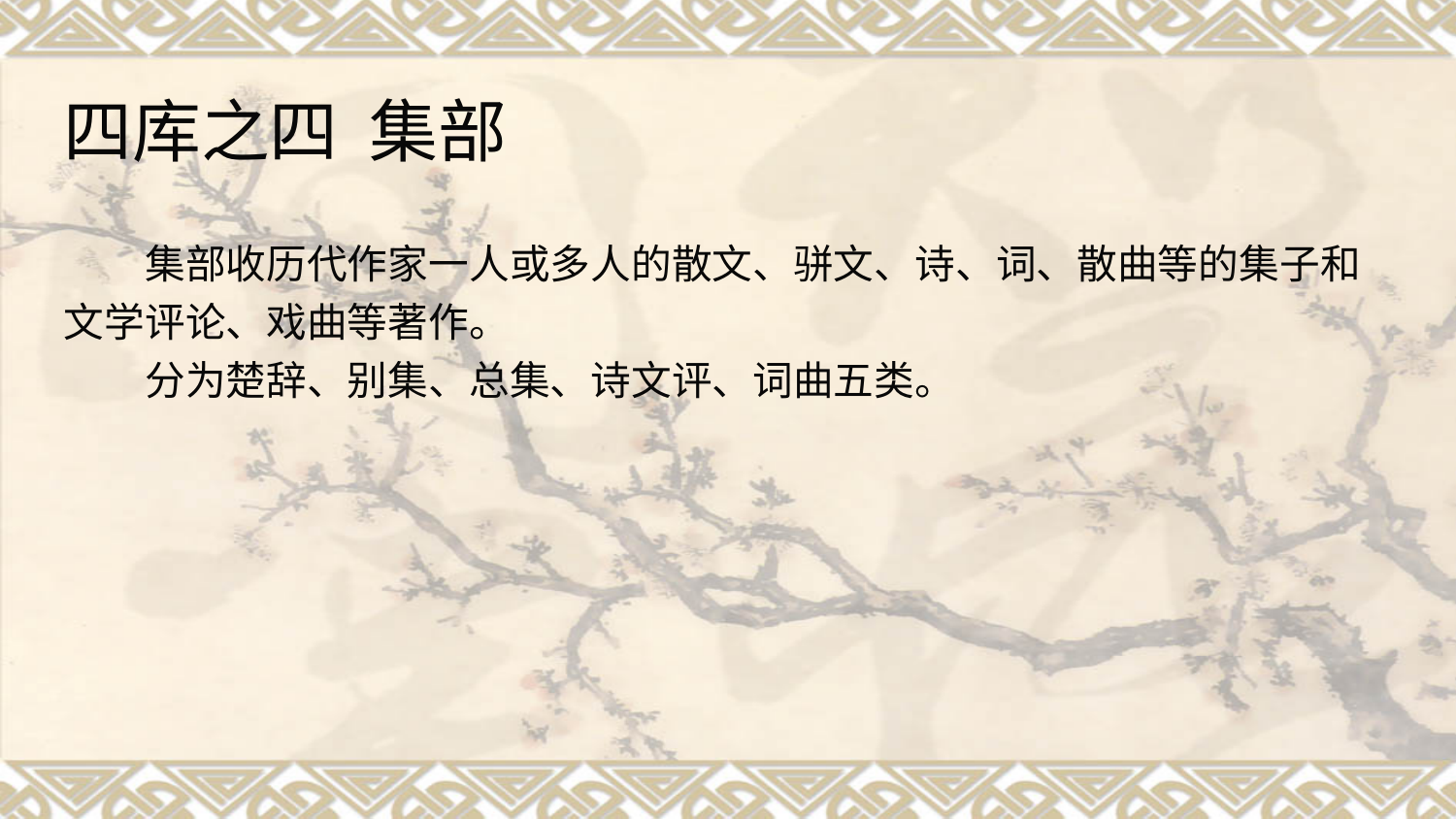

# 四库之四  集部 　　集部收历代作家一人或多人的散文、骈文、诗、词、散曲等的集子和文学评论、戏曲等著作。 　　分为楚辞、别集、总集、诗文评、词曲五类。